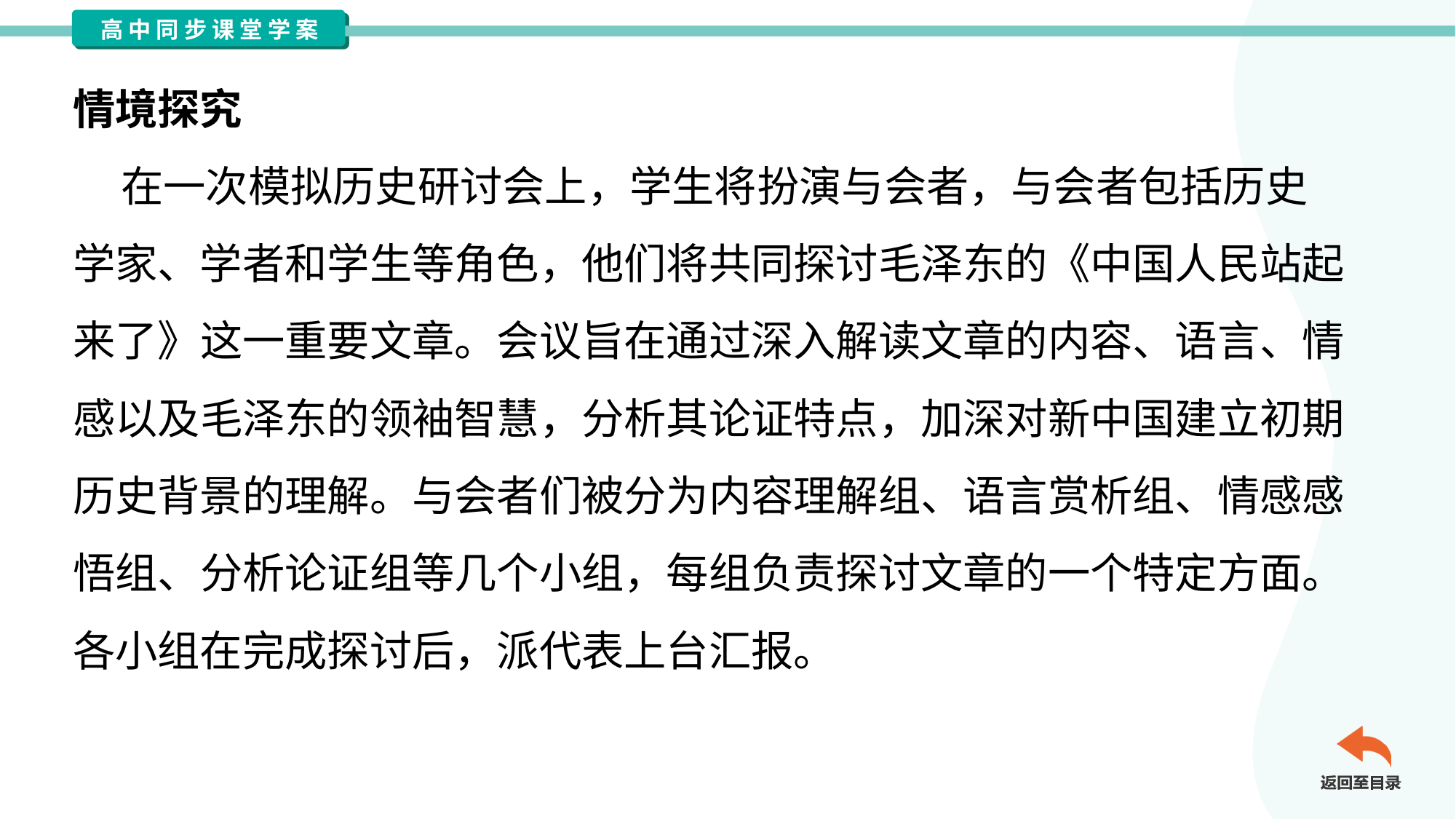

情境探究
    在一次模拟历史研讨会上，学生将扮演与会者，与会者包括历史
学家、学者和学生等角色，他们将共同探讨毛泽东的《中国人民站起
来了》这一重要文章。会议旨在通过深入解读文章的内容、语言、情
感以及毛泽东的领袖智慧，分析其论证特点，加深对新中国建立初期
历史背景的理解。与会者们被分为内容理解组、语言赏析组、情感感
悟组、分析论证组等几个小组，每组负责探讨文章的一个特定方面。
各小组在完成探讨后，派代表上台汇报。